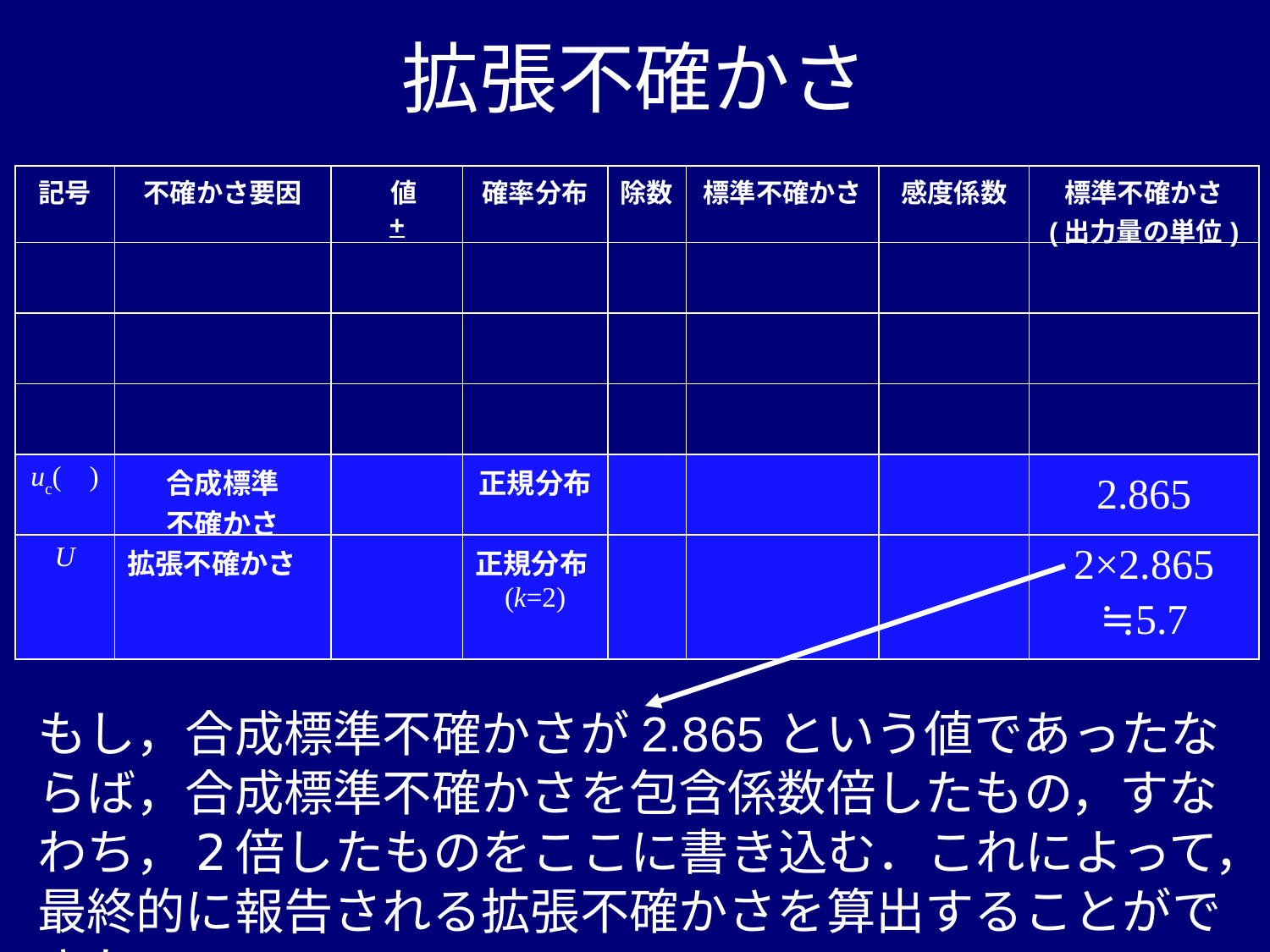

# 拡張不確かさ
| 記号 | 不確かさ要因 | 値 + | 確率分布 | 除数 | 標準不確かさ | 感度係数 | 標準不確かさ (出力量の単位) |
| --- | --- | --- | --- | --- | --- | --- | --- |
|  |  |  |  |  |  |  |  |
|  |  |  |  |  |  |  |  |
|  |  |  |  |  |  |  |  |
| uc( ) | 合成標準 不確かさ |  | 正規分布 |  |  |  | 2.865 |
| U | 拡張不確かさ |  | 正規分布(k=2) |  |  |  | 2×2.865 ≒5.7 |

もし，合成標準不確かさが2.865という値であったならば，合成標準不確かさを包含係数倍したもの，すなわち，2倍したものをここに書き込む．これによって，最終的に報告される拡張不確かさを算出することができた．